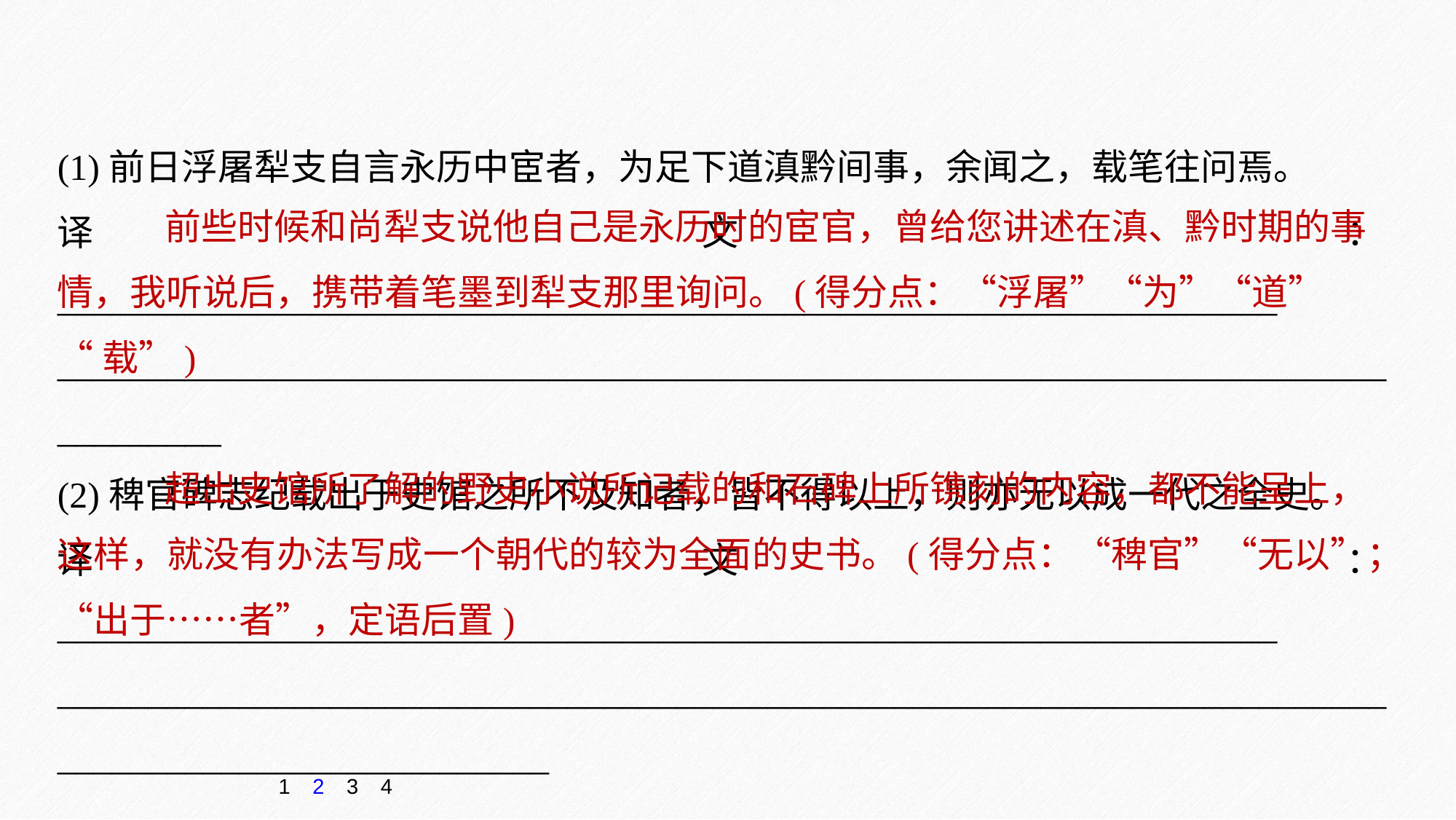

(1)前日浮屠犁支自言永历中宦者，为足下道滇黔间事，余闻之，载笔往问焉。
译文：___________________________________________________________________
__________________________________________________________________________________
(2)稗官碑志纪载出于史馆之所不及知者，皆不得以上，则亦无以成一代之全史。
译文：___________________________________________________________________
____________________________________________________________________________________________________
            前些时候和尚犁支说他自己是永历时的宦官，曾给您讲述在滇、黔时期的事情，我听说后，携带着笔墨到犁支那里询问。(得分点：“浮屠”“为”“道”
“载”)

            超出史馆所了解的野史小说所记载的和石碑上所镌刻的内容，都不能呈上，这样，就没有办法写成一个朝代的较为全面的史书。(得分点：“稗官”“无以”；“出于……者”，定语后置)
1
2
3
4